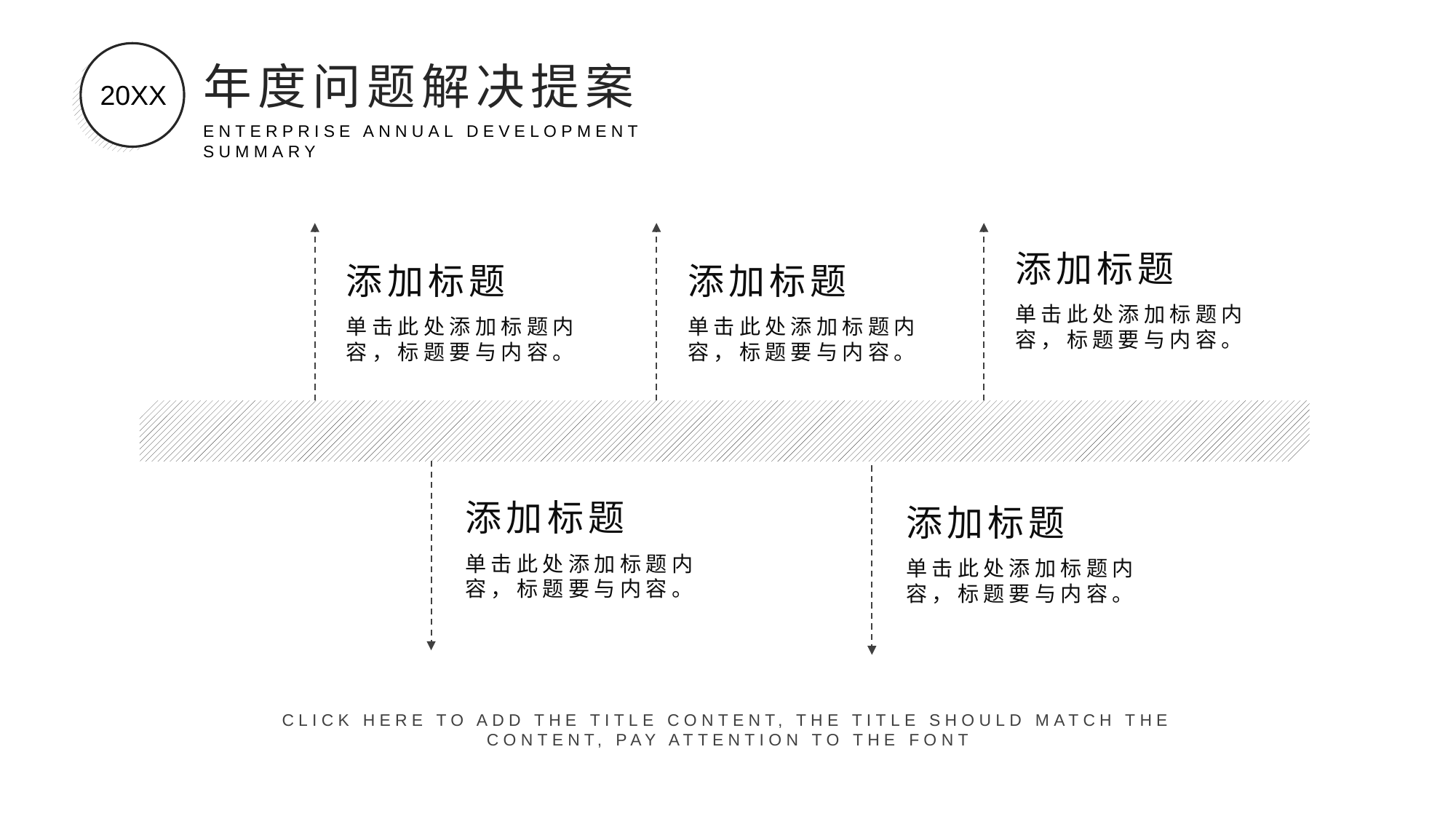

20XX
年度问题解决提案
ENTERPRISE ANNUAL DEVELOPMENT SUMMARY
添加标题
单击此处添加标题内容，标题要与内容。
添加标题
单击此处添加标题内容，标题要与内容。
添加标题
单击此处添加标题内容，标题要与内容。

添加标题
单击此处添加标题内容，标题要与内容。
添加标题
单击此处添加标题内容，标题要与内容。
CLICK HERE TO ADD THE TITLE CONTENT, THE TITLE SHOULD MATCH THE CONTENT, PAY ATTENTION TO THE FONT